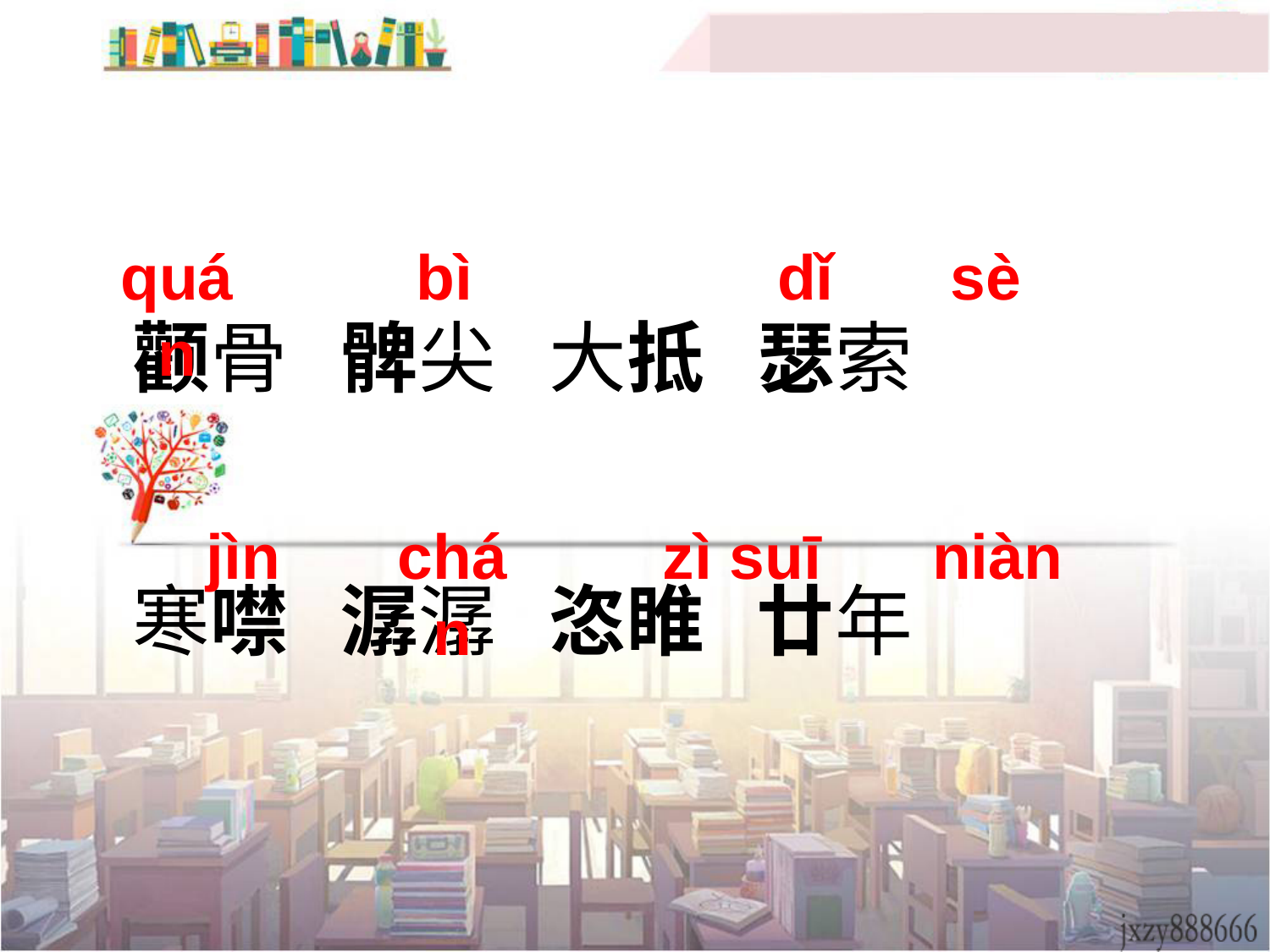

quán
bì
dǐ
sè
颧骨   髀尖   大抵   瑟索

寒噤   潺潺   恣睢   廿年
jìn
chán
zì suī
niàn